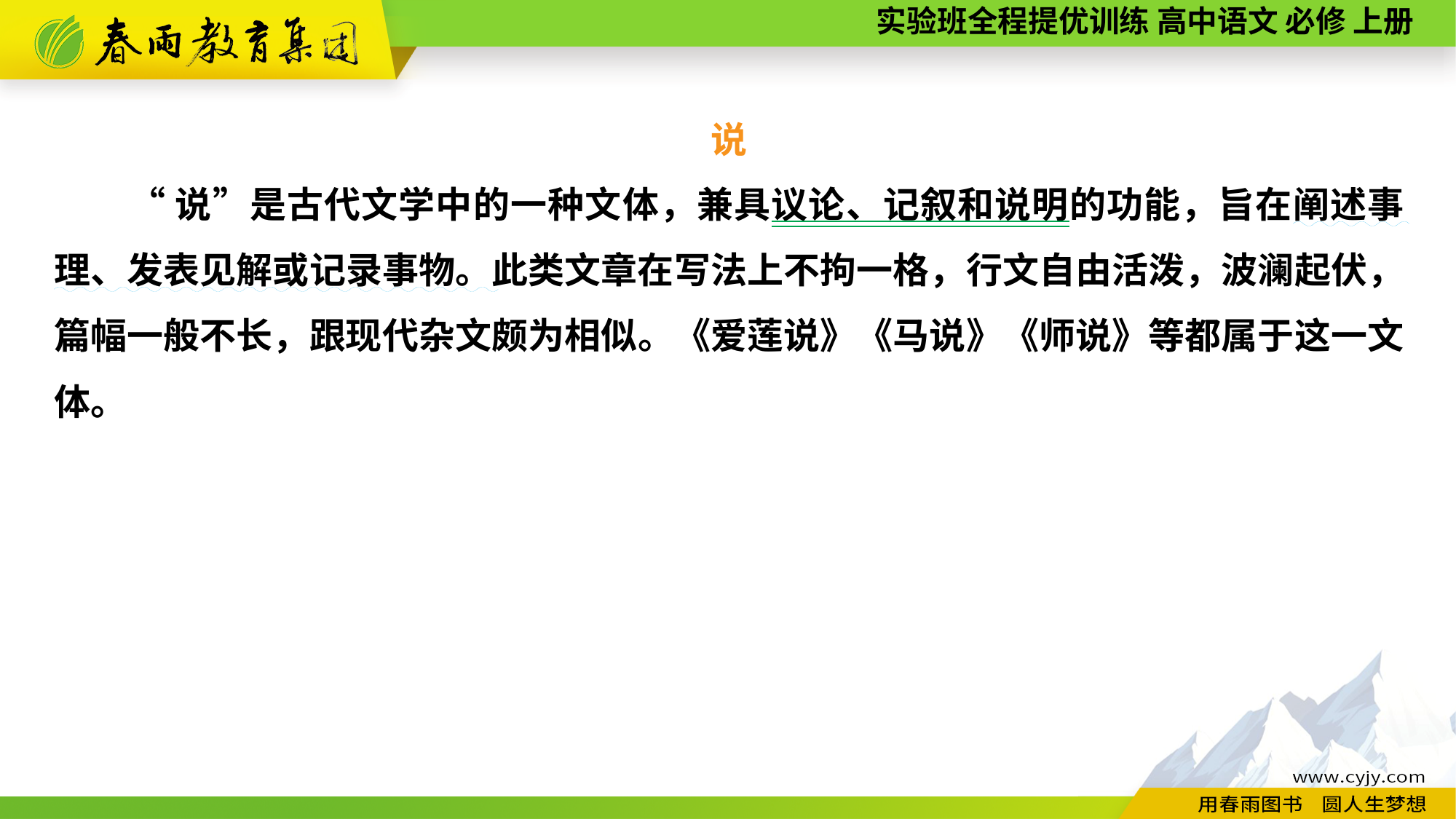

说
“说”是古代文学中的一种文体，兼具议论、记叙和说明的功能，旨在阐述事理、发表见解或记录事物。此类文章在写法上不拘一格，行文自由活泼，波澜起伏，篇幅一般不长，跟现代杂文颇为相似。《爱莲说》《马说》《师说》等都属于这一文体。